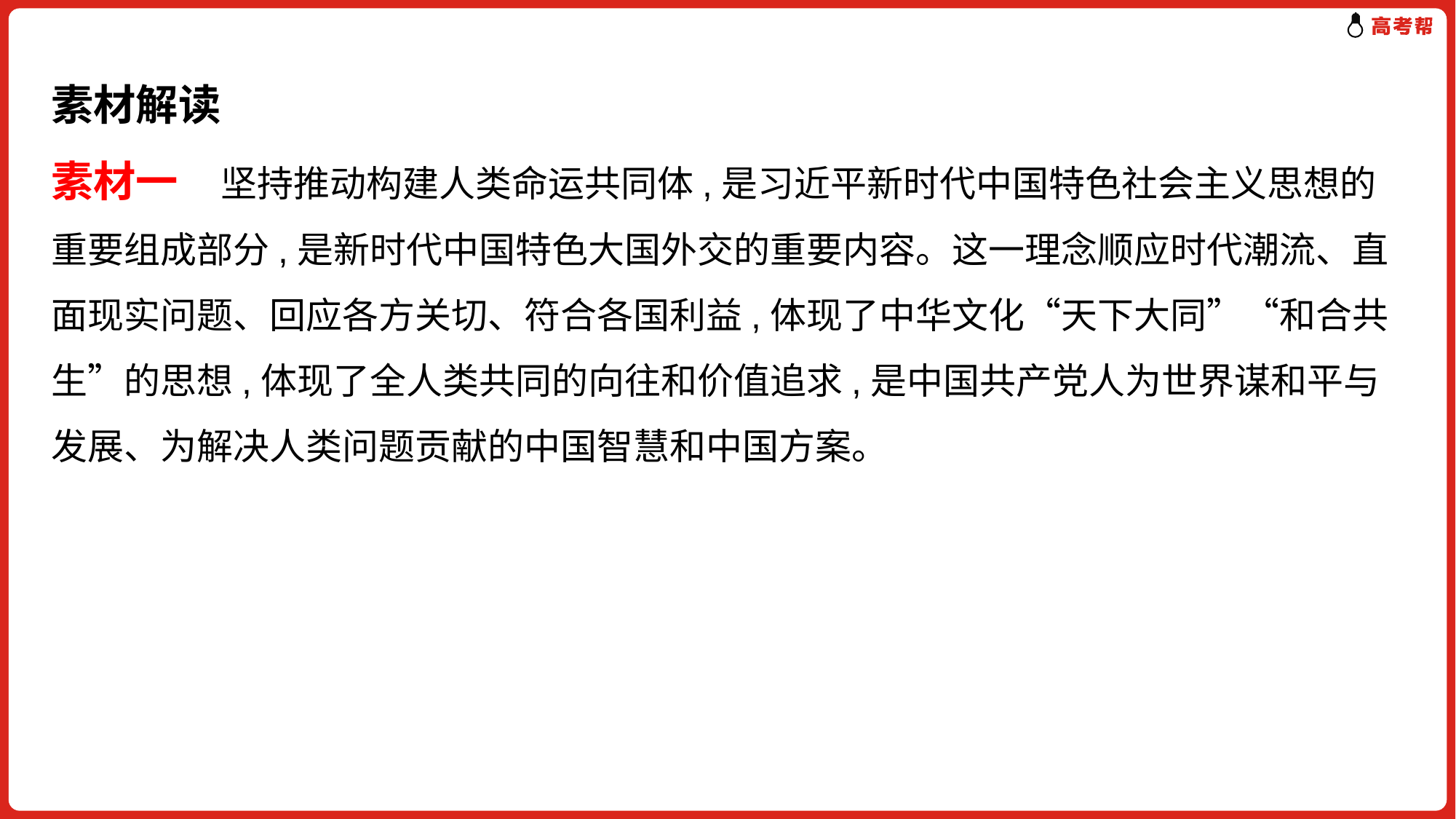

# 素材解读 素材一　坚持推动构建人类命运共同体,是习近平新时代中国特色社会主义思想的重要组成部分,是新时代中国特色大国外交的重要内容。这一理念顺应时代潮流、直面现实问题、回应各方关切、符合各国利益,体现了中华文化“天下大同”“和合共生”的思想,体现了全人类共同的向往和价值追求,是中国共产党人为世界谋和平与发展、为解决人类问题贡献的中国智慧和中国方案。